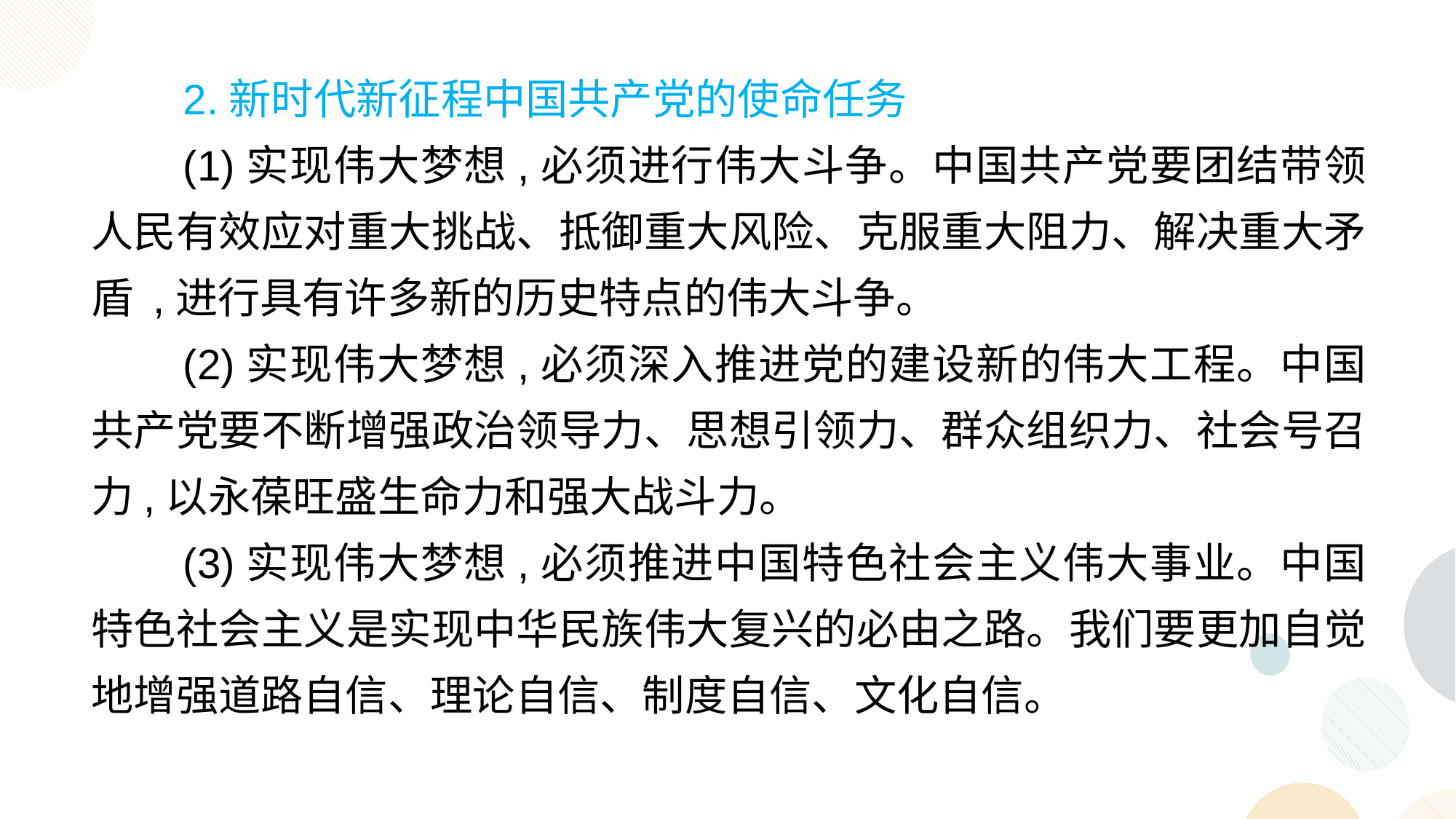

2.新时代新征程中国共产党的使命任务
(1)实现伟大梦想,必须进行伟大斗争。中国共产党要团结带领人民有效应对重大挑战、抵御重大风险、克服重大阻力、解决重大矛盾 ,进行具有许多新的历史特点的伟大斗争。
(2)实现伟大梦想,必须深入推进党的建设新的伟大工程。中国共产党要不断增强政治领导力、思想引领力、群众组织力、社会号召力,以永葆旺盛生命力和强大战斗力。
(3)实现伟大梦想,必须推进中国特色社会主义伟大事业。中国特色社会主义是实现中华民族伟大复兴的必由之路。我们要更加自觉地增强道路自信、理论自信、制度自信、文化自信。